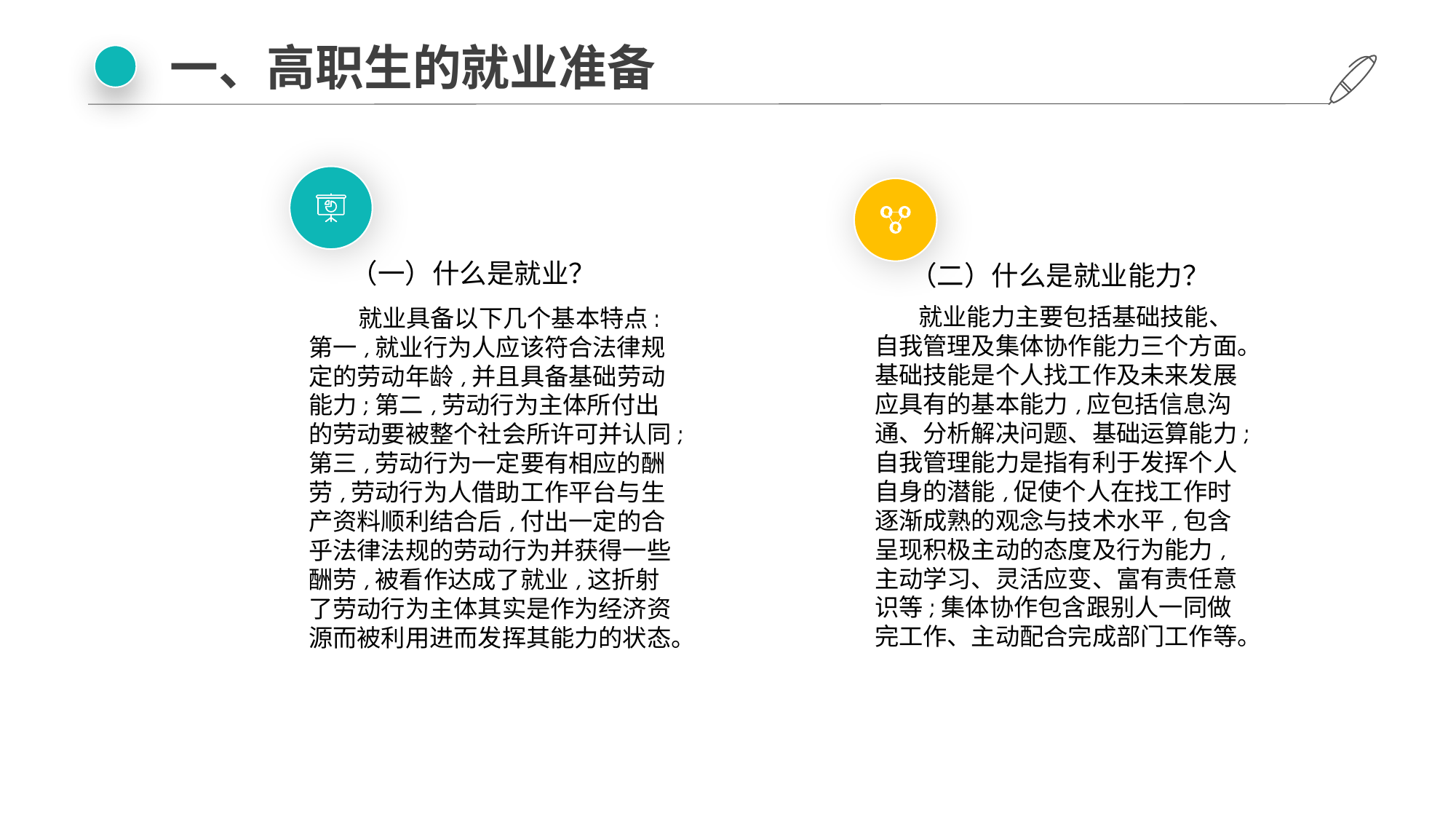

一、高职生的就业准备

（一）什么是就业？
（二）什么是就业能力？
       就业能力主要包括基础技能、自我管理及集体协作能力三个方面。基础技能是个人找工作及未来发展应具有的基本能力,应包括信息沟通、分析解决问题、基础运算能力;自我管理能力是指有利于发挥个人自身的潜能,促使个人在找工作时逐渐成熟的观念与技术水平,包含呈现积极主动的态度及行为能力,主动学习、灵活应变、富有责任意识等;集体协作包含跟别人一同做完工作、主动配合完成部门工作等。
        就业具备以下几个基本特点:第一,就业行为人应该符合法律规定的劳动年龄,并且具备基础劳动能力;第二,劳动行为主体所付出的劳动要被整个社会所许可并认同;第三,劳动行为一定要有相应的酬劳,劳动行为人借助工作平台与生产资料顺利结合后,付出一定的合乎法律法规的劳动行为并获得一些酬劳,被看作达成了就业,这折射了劳动行为主体其实是作为经济资源而被利用进而发挥其能力的状态。